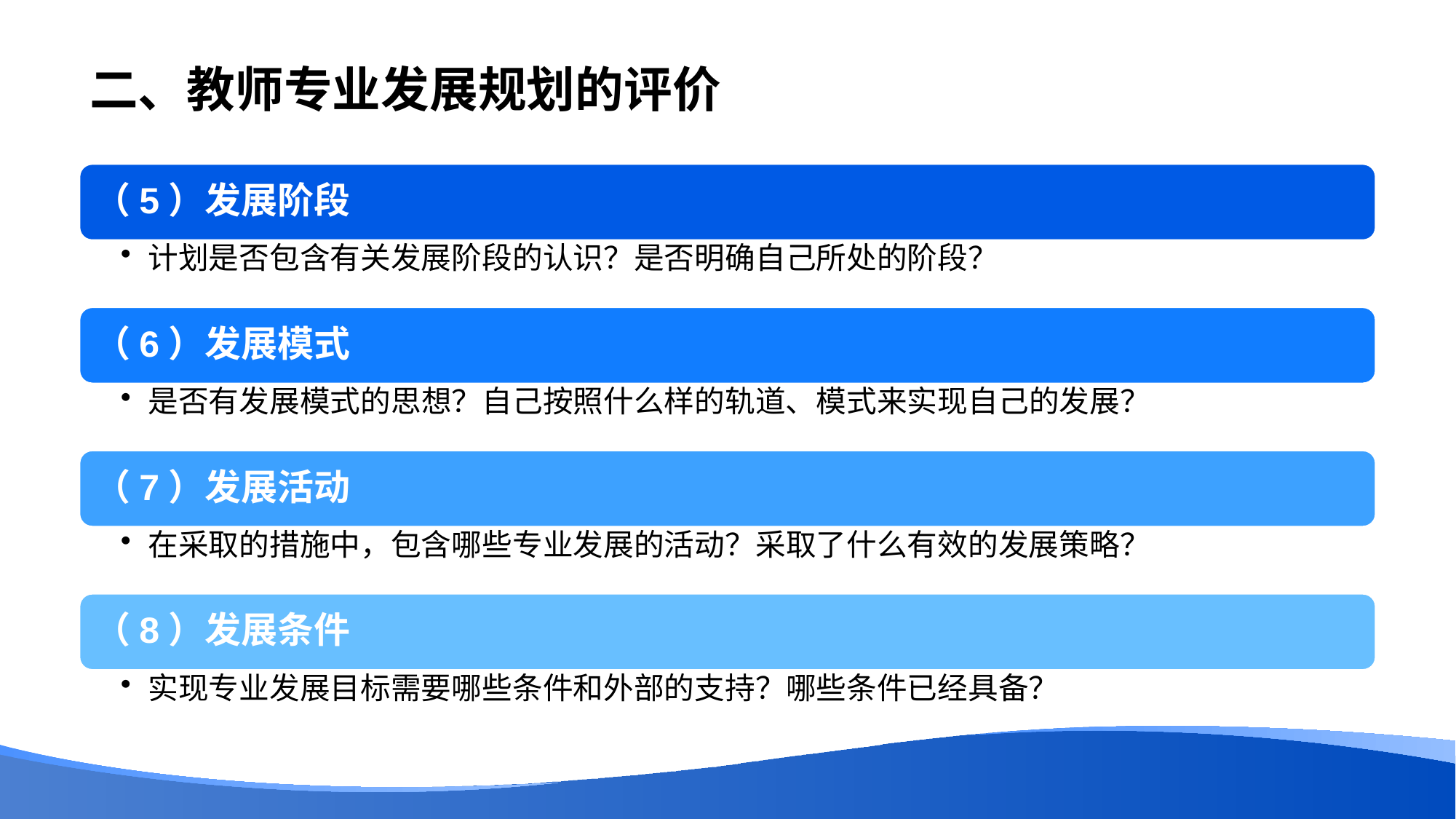

# 二、教师专业发展规划的评价
（5）发展阶段
计划是否包含有关发展阶段的认识？是否明确自己所处的阶段？
（6）发展模式
是否有发展模式的思想？自己按照什么样的轨道、模式来实现自己的发展？
（7）发展活动
在采取的措施中，包含哪些专业发展的活动？采取了什么有效的发展策略？
（8）发展条件
实现专业发展目标需要哪些条件和外部的支持？哪些条件已经具备？